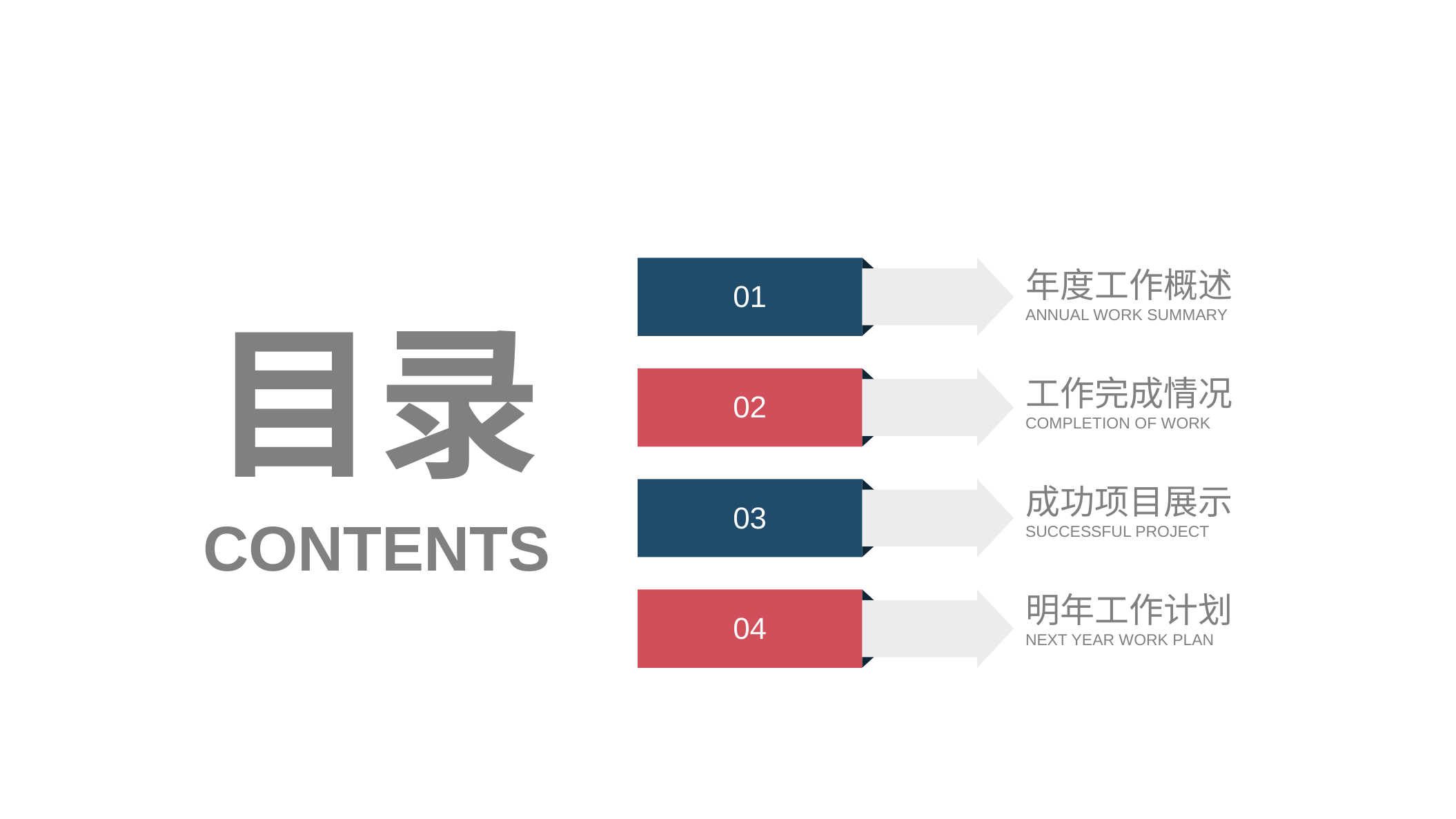

https://www.ypppt.com/
01

年度工作概述
ANNUAL WORK SUMMARY
目录

02

工作完成情况COMPLETION OF WORK

03

成功项目展示SUCCESSFUL PROJECT
CONTENTS

明年工作计划
NEXT YEAR WORK PLAN

04